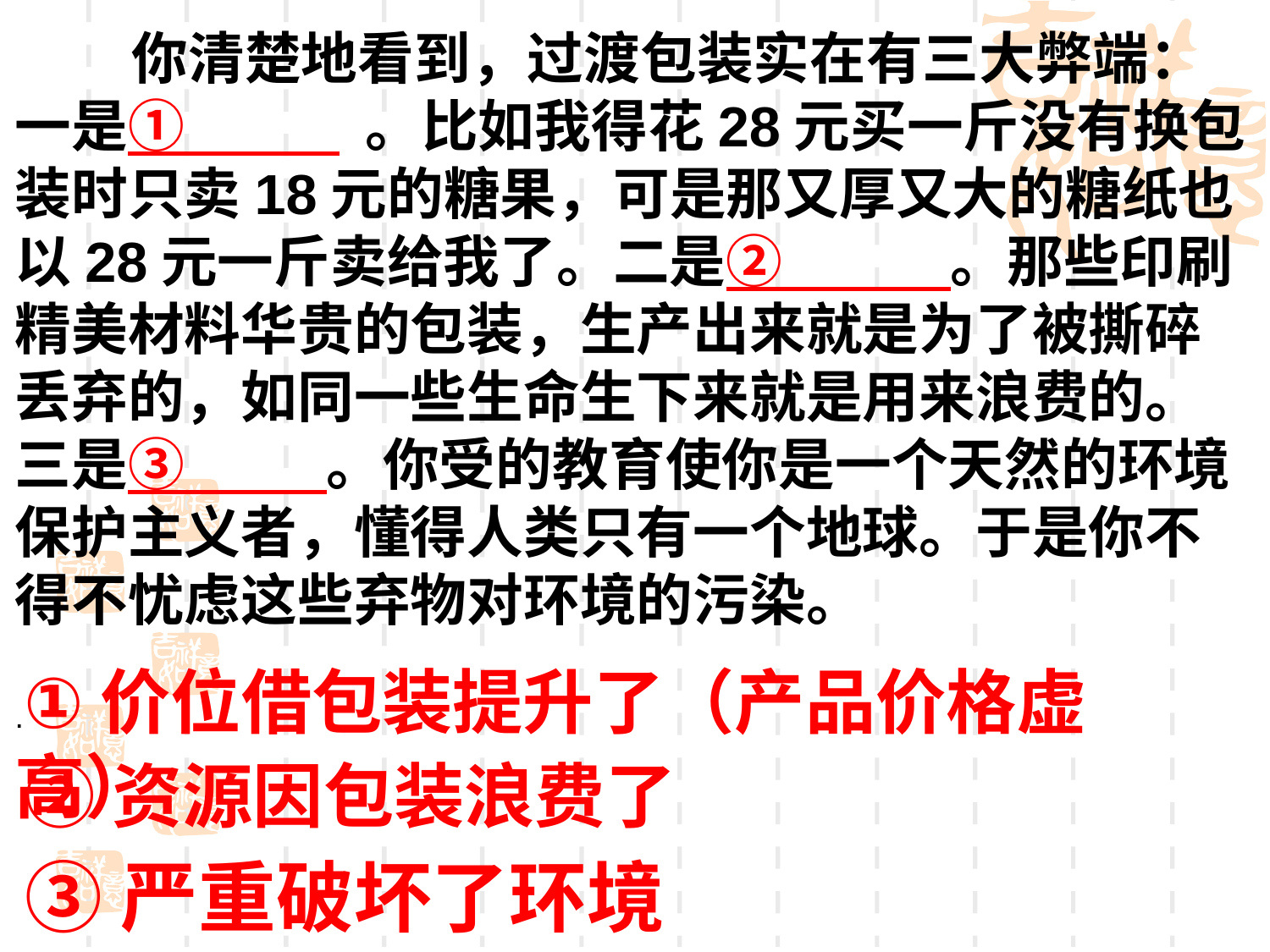

你清楚地看到，过渡包装实在有三大弊端：一是①              。比如我得花28元买一斤没有换包装时只卖18元的糖果，可是那又厚又大的糖纸也以28元一斤卖给我了。二是②             。那些印刷精美材料华贵的包装，生产出来就是为了被撕碎丢弃的，如同一些生命生下来就是用来浪费的。三是③           。你受的教育使你是一个天然的环境保护主义者，懂得人类只有一个地球。于是你不得不忧虑这些弃物对环境的污染。
.①价位借包装提升了（产品价格虚高）
②资源因包装浪费了
③严重破坏了环境